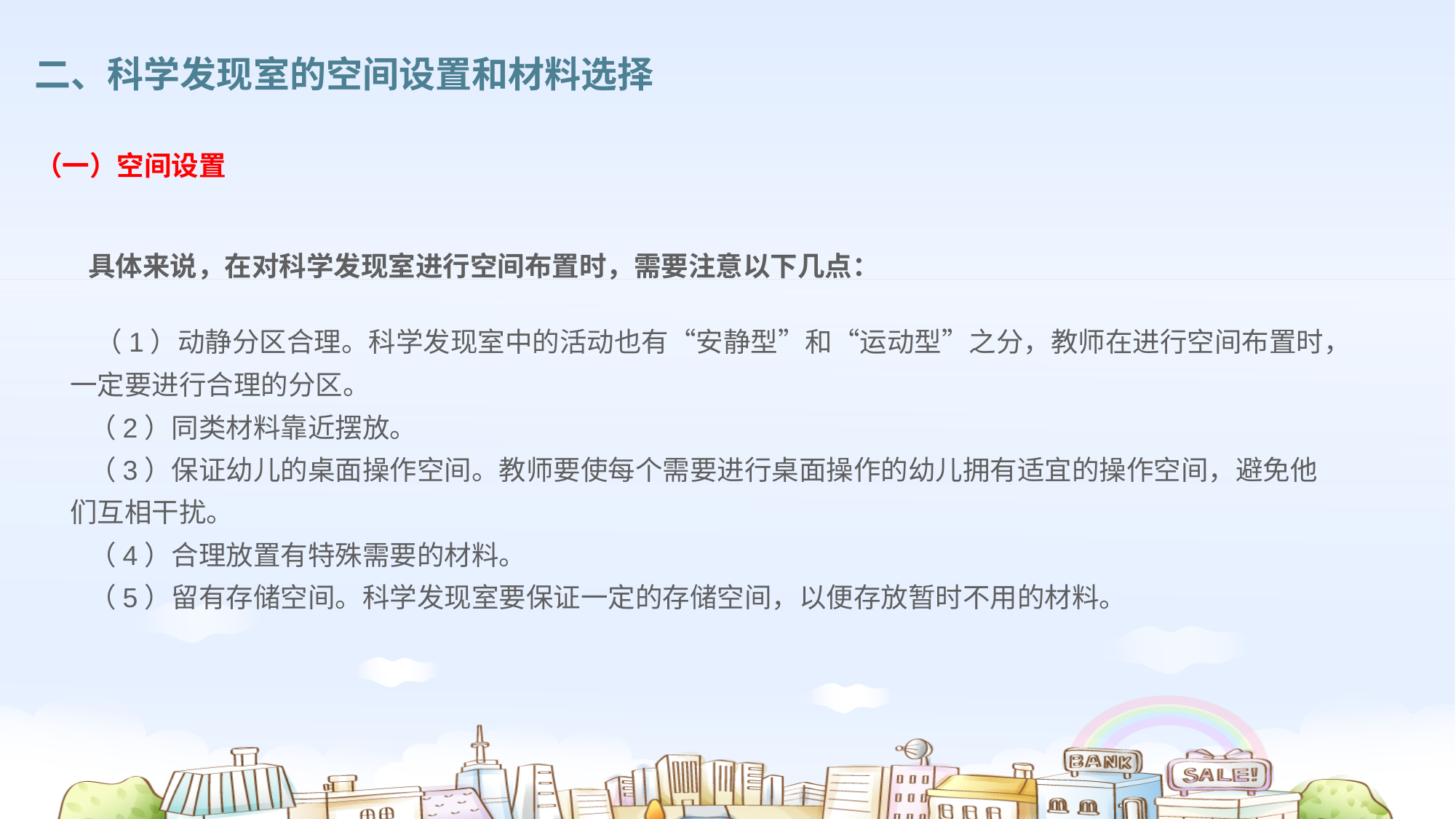

二、科学发现室的空间设置和材料选择
（一）空间设置
具体来说，在对科学发现室进行空间布置时，需要注意以下几点：
   （1）动静分区合理。科学发现室中的活动也有“安静型”和“运动型”之分，教师在进行空间布置时，一定要进行合理的分区。
  （2）同类材料靠近摆放。
  （3）保证幼儿的桌面操作空间。教师要使每个需要进行桌面操作的幼儿拥有适宜的操作空间，避免他们互相干扰。
  （4）合理放置有特殊需要的材料。
  （5）留有存储空间。科学发现室要保证一定的存储空间，以便存放暂时不用的材料。